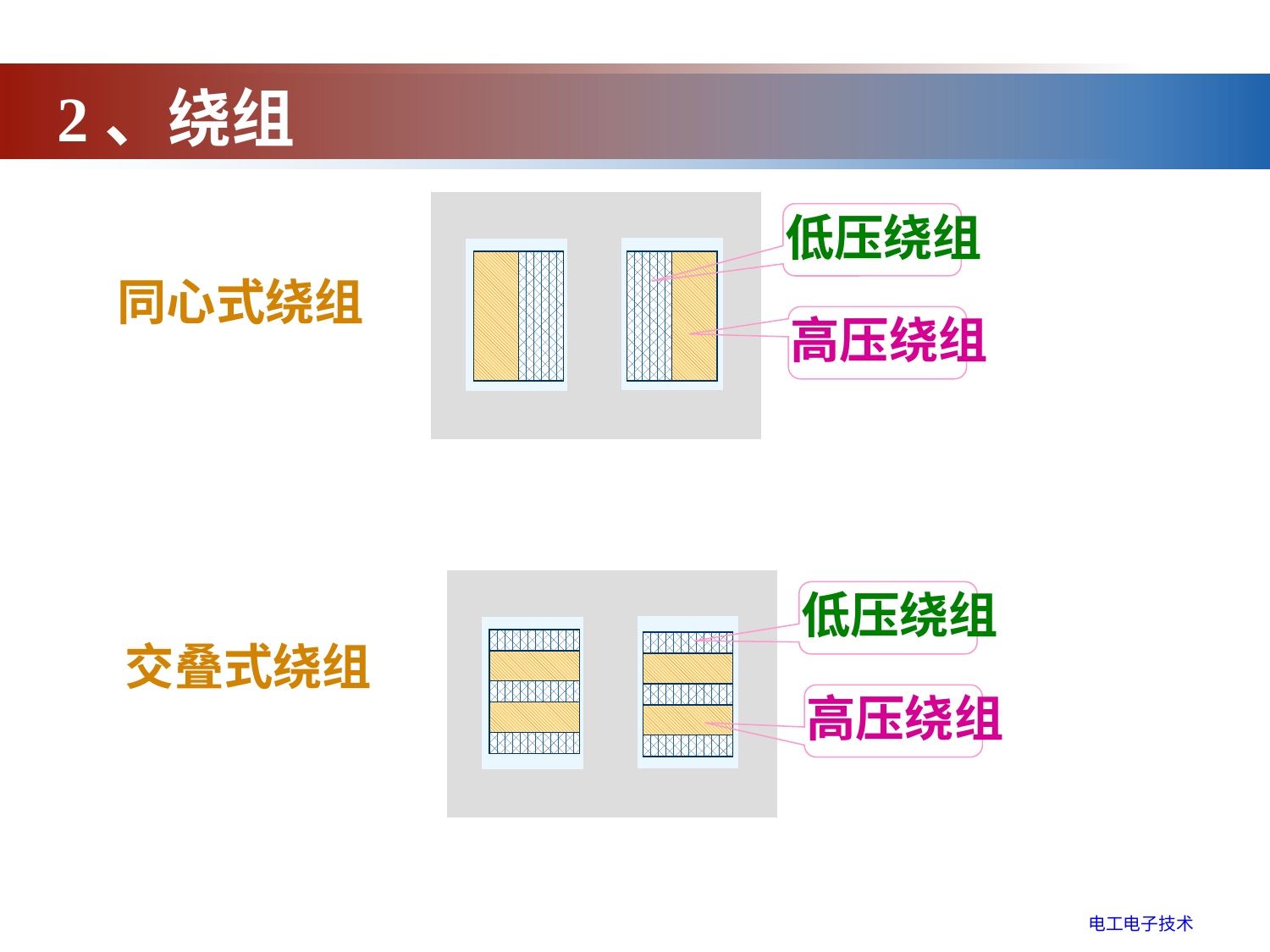

2、绕组

 低压绕组
同心式绕组
 高压绕组

 低压绕组
交叠式绕组
 高压绕组
电工电子技术